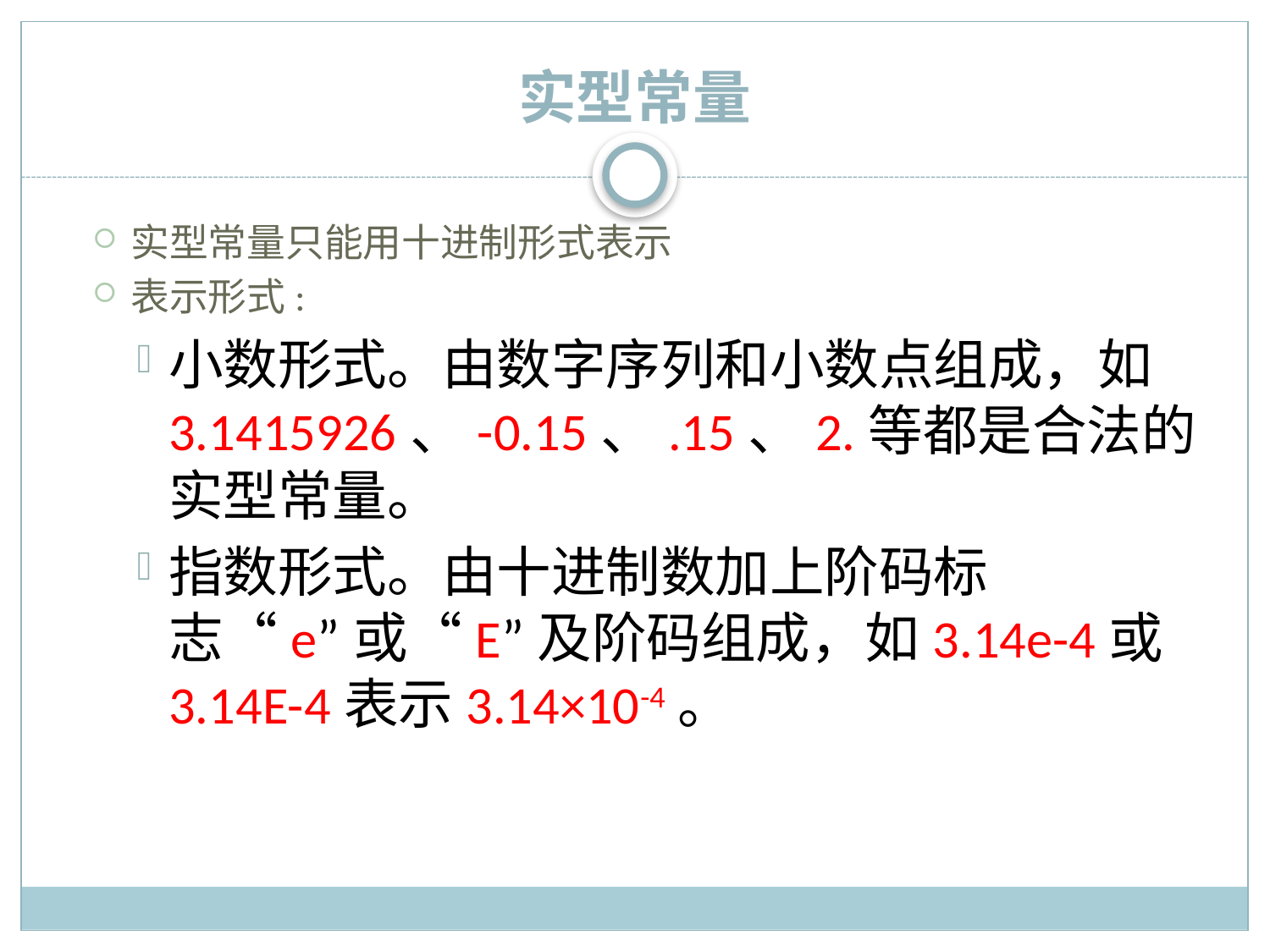

# 实型常量
实型常量只能用十进制形式表示
表示形式:
小数形式。由数字序列和小数点组成，如3.1415926、-0.15、.15、2.等都是合法的实型常量。
指数形式。由十进制数加上阶码标志“e”或“E”及阶码组成，如3.14e-4或3.14E-4表示3.14×10-4。